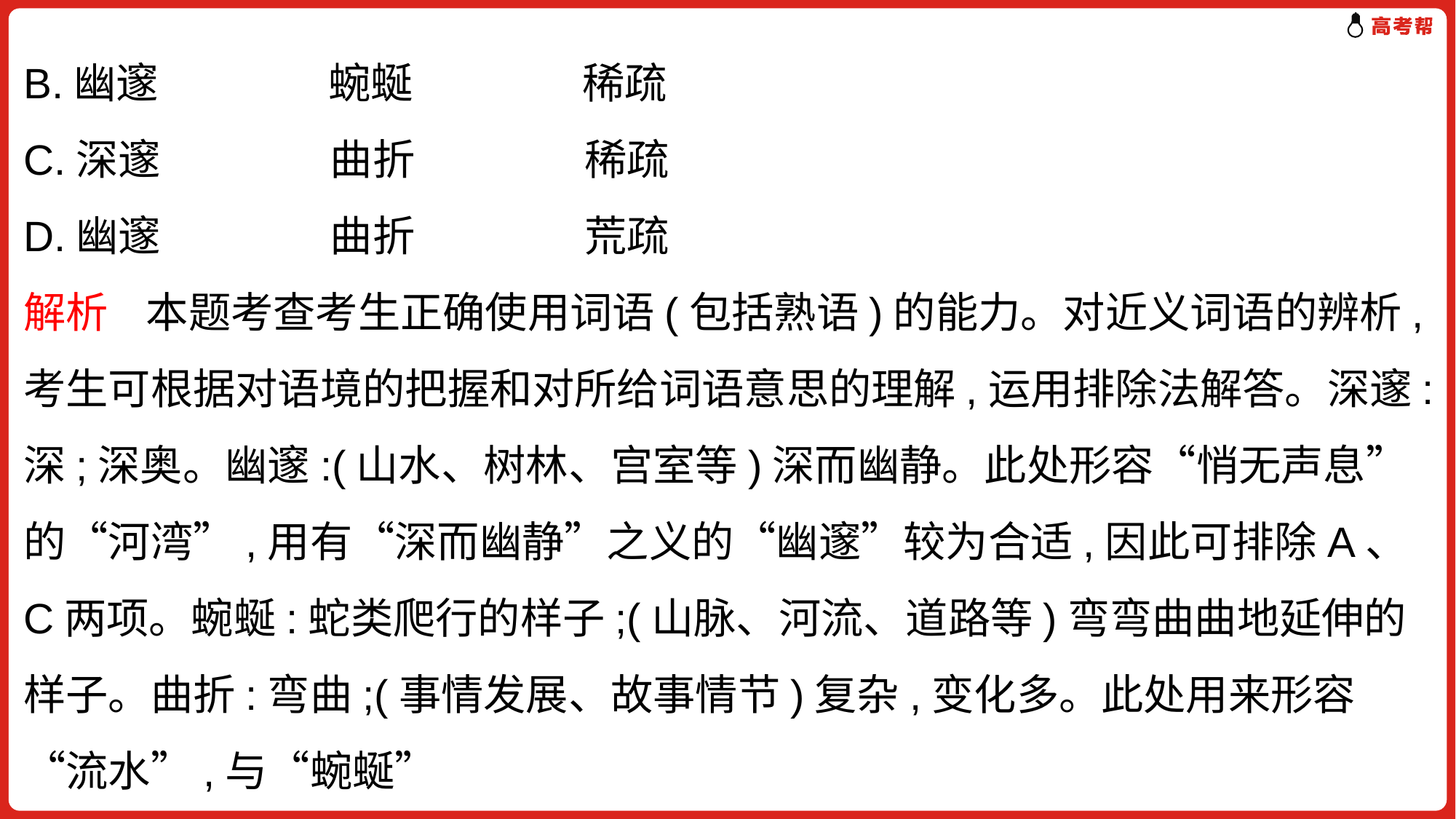

B.幽邃　　　　蜿蜒　　　　稀疏
C.深邃　　　　曲折　　　　稀疏
D.幽邃　　　　曲折　　　　荒疏
解析    本题考查考生正确使用词语(包括熟语)的能力。对近义词语的辨析,考生可根据对语境的把握和对所给词语意思的理解,运用排除法解答。深邃:深;深奥。幽邃:(山水、树林、宫室等)深而幽静。此处形容“悄无声息”的“河湾”,用有“深而幽静”之义的“幽邃”较为合适,因此可排除A、C两项。蜿蜒:蛇类爬行的样子;(山脉、河流、道路等)弯弯曲曲地延伸的样子。曲折:弯曲;(事情发展、故事情节)复杂,变化多。此处用来形容“流水”,与“蜿蜒”
的第二个意思最为契合,因此可排除D项。荒疏:(学业、技术)因平时缺乏练习